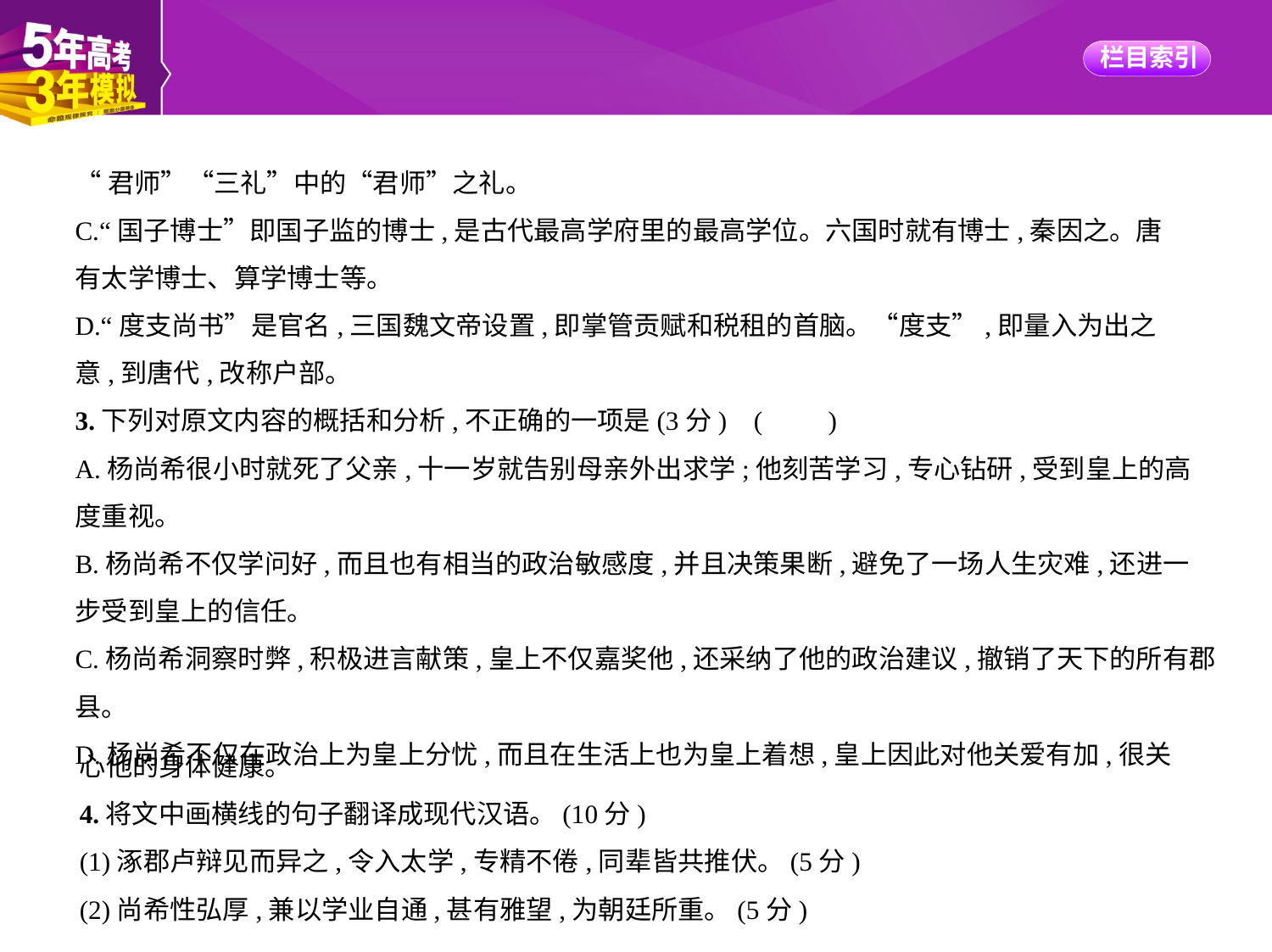

“君师”“三礼”中的“君师”之礼。
C.“国子博士”即国子监的博士,是古代最高学府里的最高学位。六国时就有博士,秦因之。唐
有太学博士、算学博士等。
D.“度支尚书”是官名,三国魏文帝设置,即掌管贡赋和税租的首脑。“度支”,即量入为出之
意,到唐代,改称户部。
3.下列对原文内容的概括和分析,不正确的一项是(3分) (　　)
A.杨尚希很小时就死了父亲,十一岁就告别母亲外出求学;他刻苦学习,专心钻研,受到皇上的高
度重视。
B.杨尚希不仅学问好,而且也有相当的政治敏感度,并且决策果断,避免了一场人生灾难,还进一
步受到皇上的信任。
C.杨尚希洞察时弊,积极进言献策,皇上不仅嘉奖他,还采纳了他的政治建议,撤销了天下的所有郡县。
D.杨尚希不仅在政治上为皇上分忧,而且在生活上也为皇上着想,皇上因此对他关爱有加,很关
心他的身体健康。
4.将文中画横线的句子翻译成现代汉语。(10分)
(1)涿郡卢辩见而异之,令入太学,专精不倦,同辈皆共推伏。(5分)
(2)尚希性弘厚,兼以学业自通,甚有雅望,为朝廷所重。(5分)